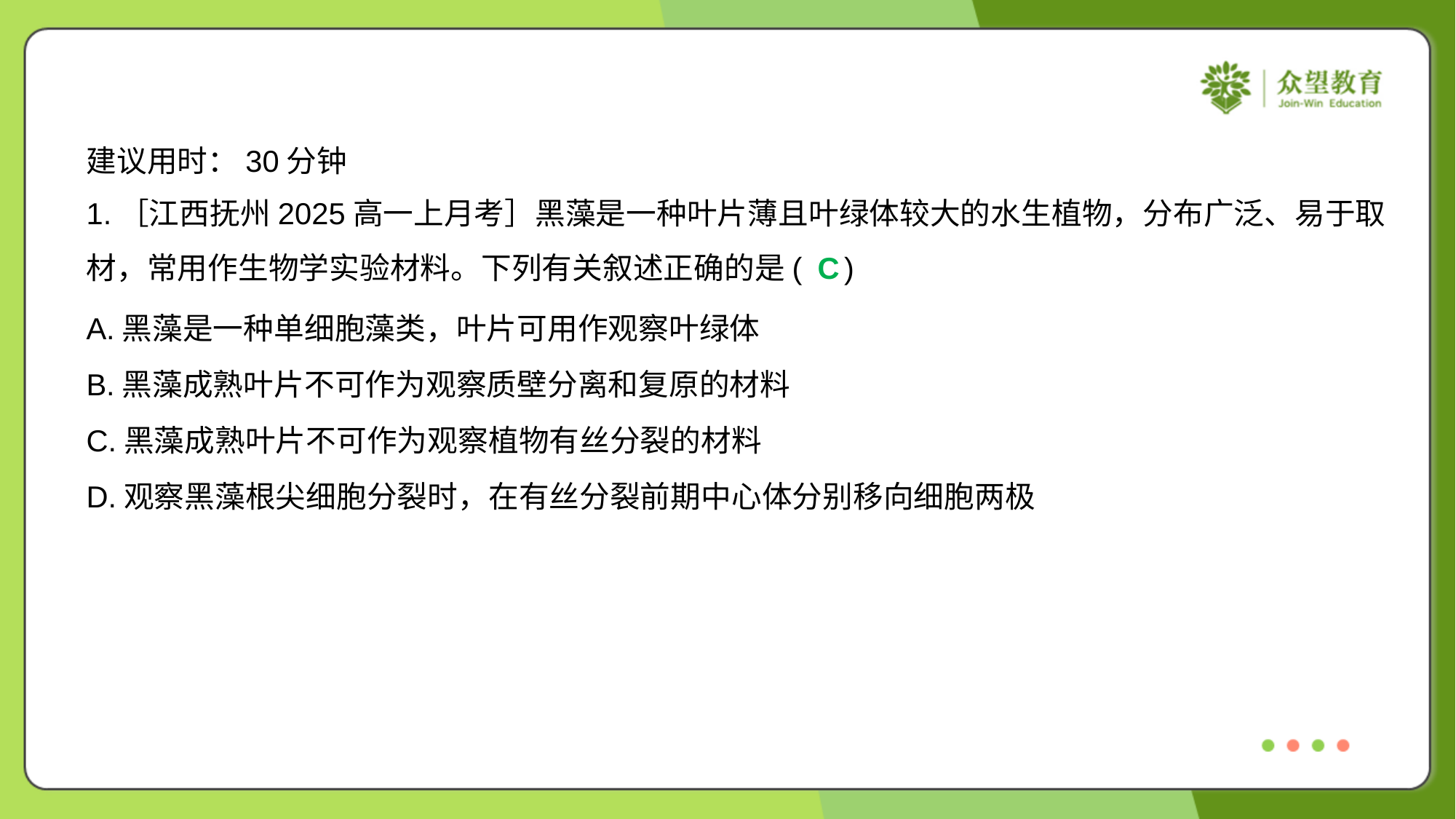

建议用时：30分钟
1.［江西抚州2025高一上月考］黑藻是一种叶片薄且叶绿体较大的水生植物，分布广泛、易于取
材，常用作生物学实验材料。下列有关叙述正确的是(     )
C
A.黑藻是一种单细胞藻类，叶片可用作观察叶绿体
B.黑藻成熟叶片不可作为观察质壁分离和复原的材料
C.黑藻成熟叶片不可作为观察植物有丝分裂的材料
D.观察黑藻根尖细胞分裂时，在有丝分裂前期中心体分别移向细胞两极